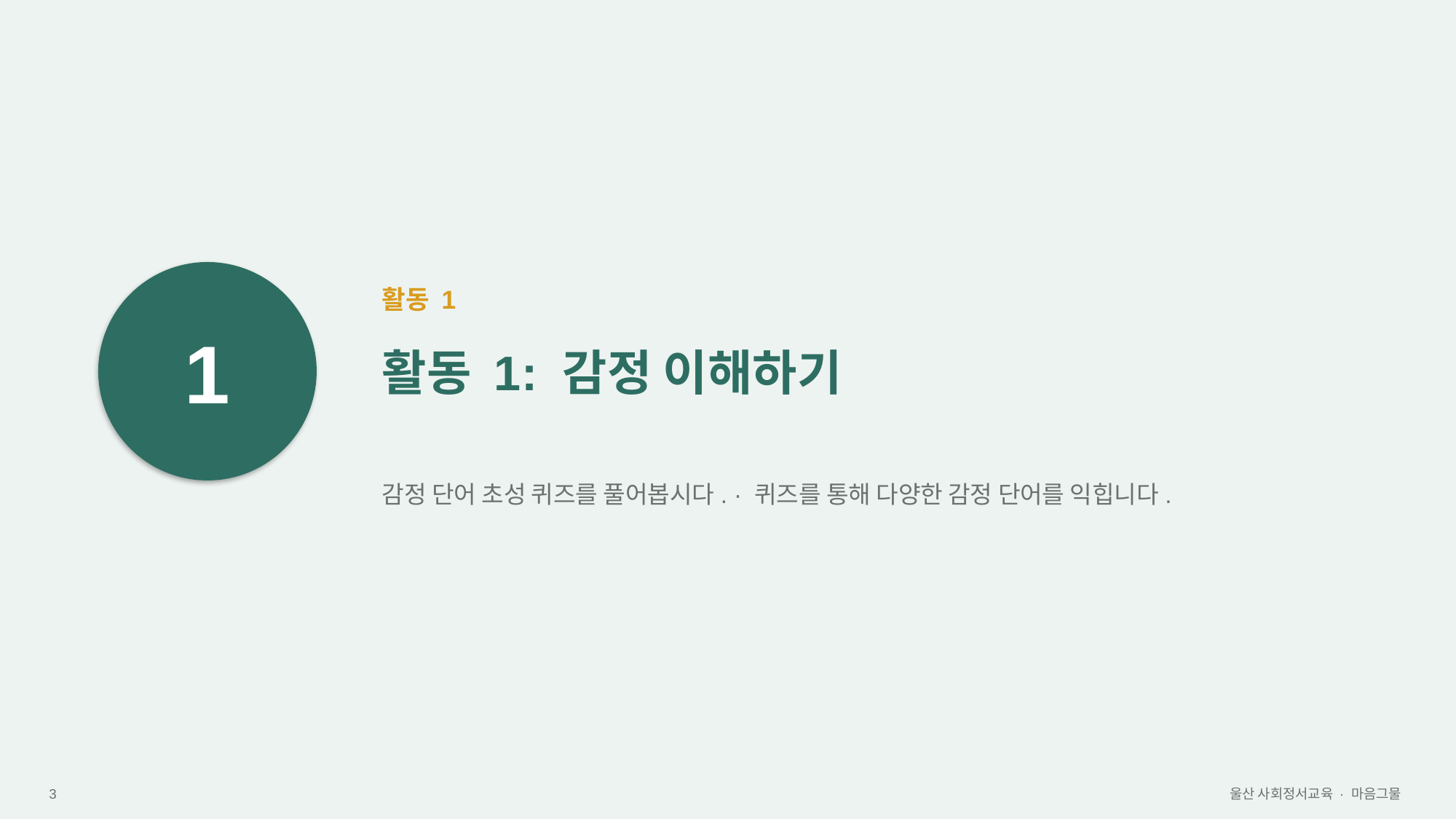

1
활동 1
활동 1: 감정 이해하기
감정 단어 초성 퀴즈를 풀어봅시다. · 퀴즈를 통해 다양한 감정 단어를 익힙니다.
3
울산 사회정서교육 · 마음그물